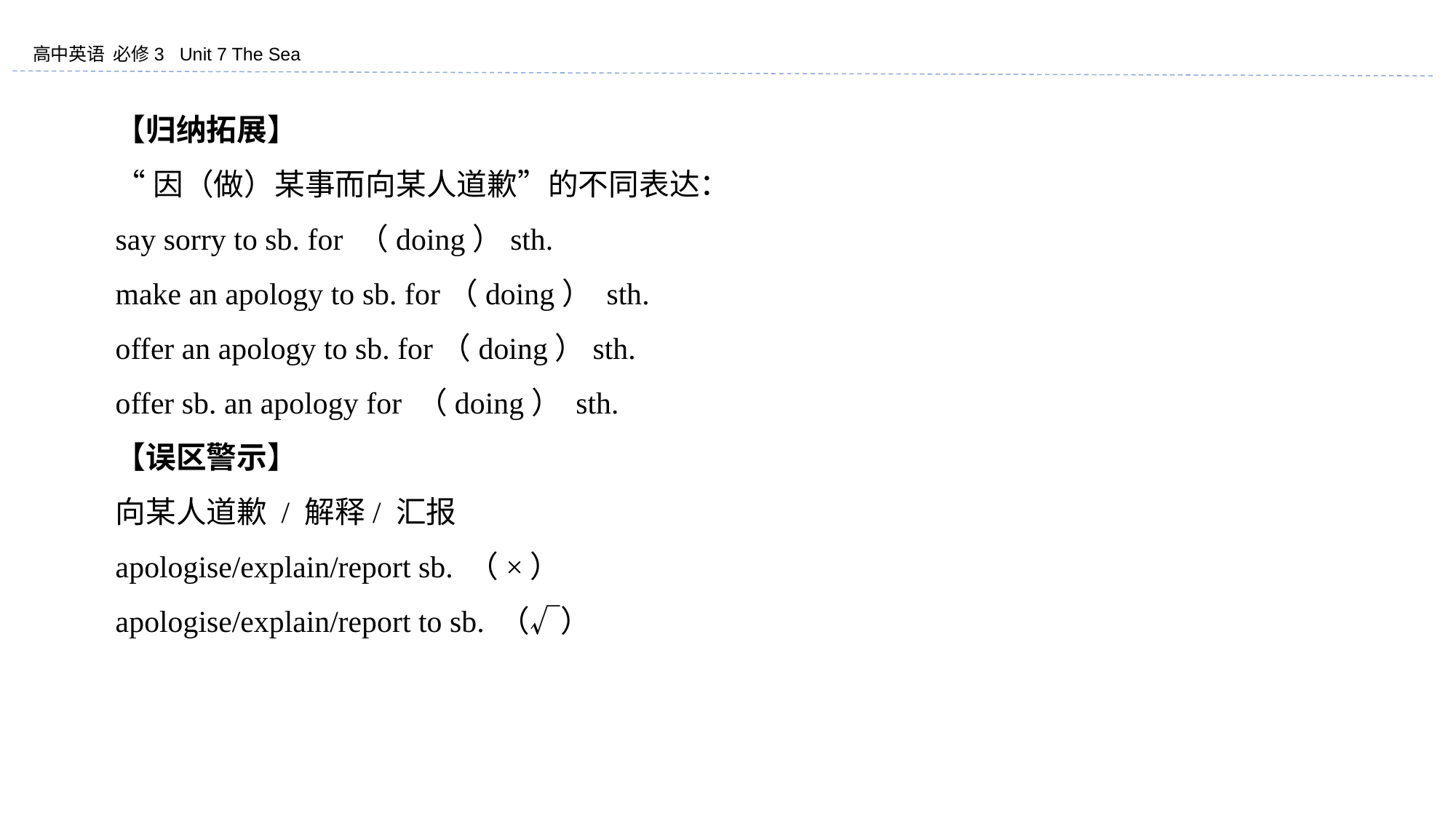

【归纳拓展】
“因（做）某事而向某人道歉”的不同表达：
say sorry to sb. for （doing）sth.
make an apology to sb. for（doing） sth.
offer an apology to sb. for（doing）sth.
offer sb. an apology for （doing） sth.
【误区警示】
向某人道歉 / 解释/ 汇报
apologise/explain/report sb. （×）
apologise/explain/report to sb. （√）